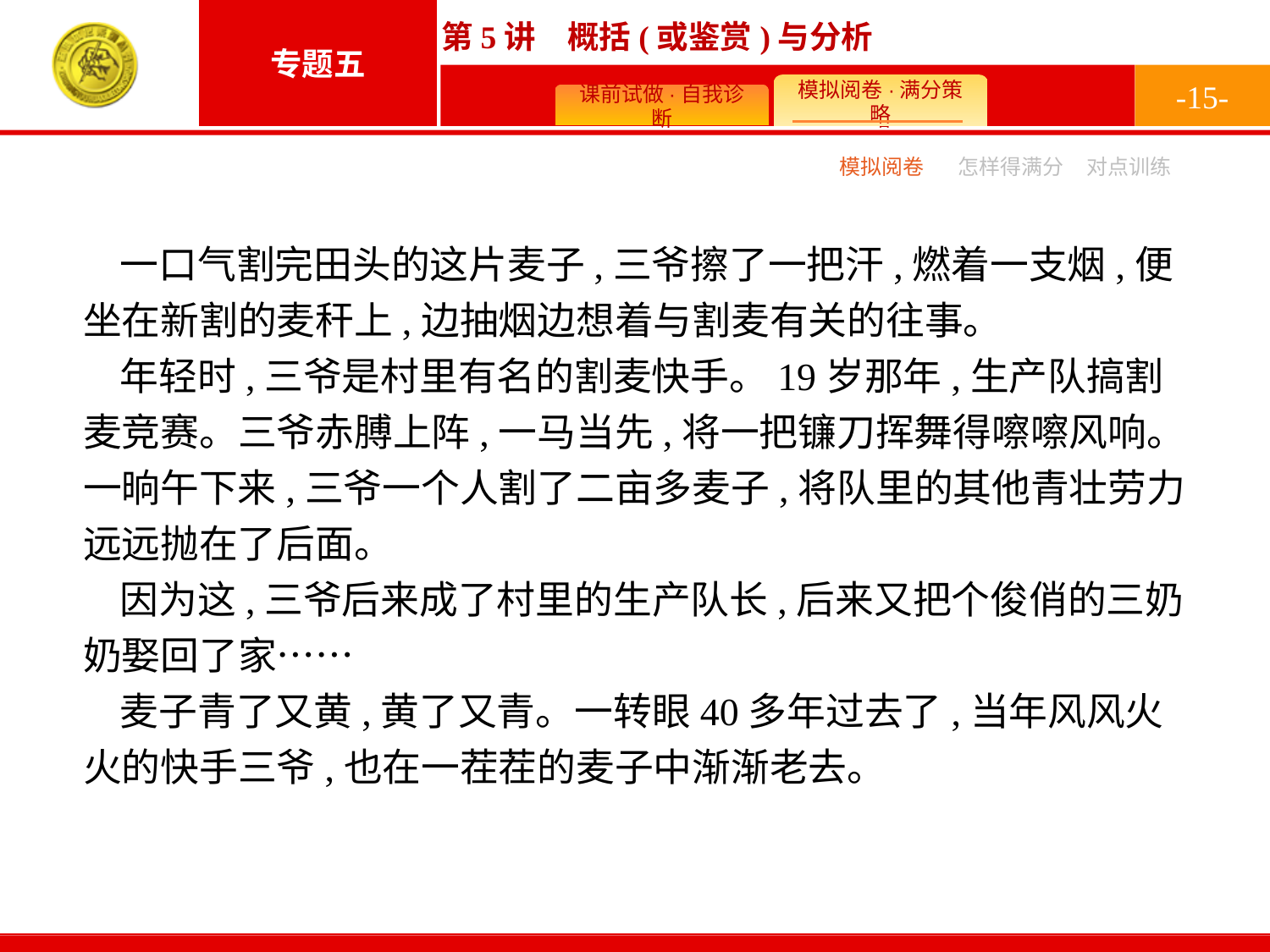

-15-
模拟阅卷
怎样得满分
对点训练
一口气割完田头的这片麦子,三爷擦了一把汗,燃着一支烟,便坐在新割的麦秆上,边抽烟边想着与割麦有关的往事。
年轻时,三爷是村里有名的割麦快手。19岁那年,生产队搞割麦竞赛。三爷赤膊上阵,一马当先,将一把镰刀挥舞得嚓嚓风响。一晌午下来,三爷一个人割了二亩多麦子,将队里的其他青壮劳力远远抛在了后面。
因为这,三爷后来成了村里的生产队长,后来又把个俊俏的三奶奶娶回了家……
麦子青了又黄,黄了又青。一转眼40多年过去了,当年风风火火的快手三爷,也在一茬茬的麦子中渐渐老去。